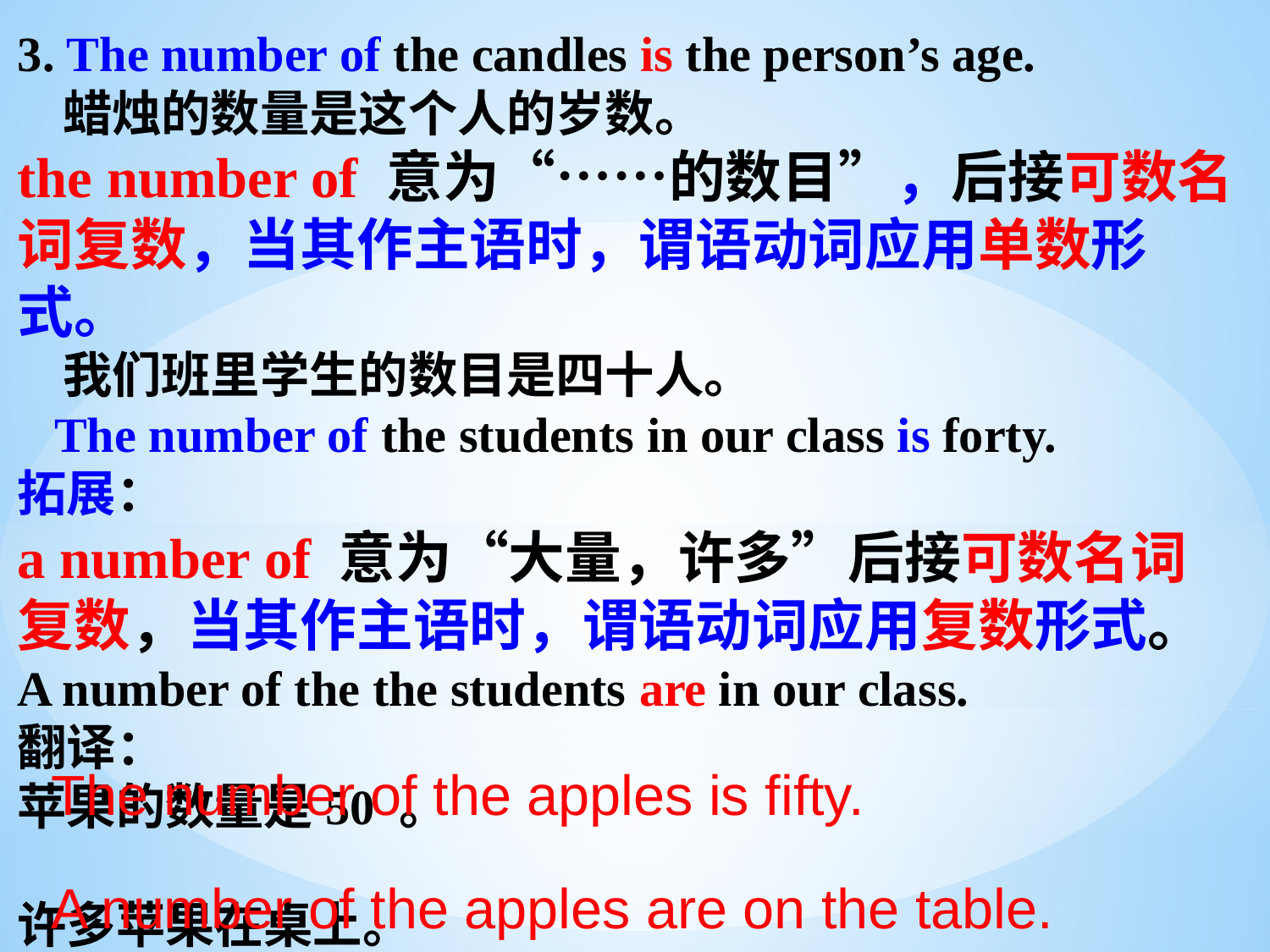

3. The number of the candles is the person’s age.
   蜡烛的数量是这个人的岁数。
the number of 意为“……的数目”，后接可数名词复数，当其作主语时，谓语动词应用单数形式。
   我们班里学生的数目是四十人。
   The number of the students in our class is forty.
拓展：
a number of 意为“大量，许多”后接可数名词复数，当其作主语时，谓语动词应用复数形式。
A number of the the students are in our class.
翻译：
苹果的数量是50 。

许多苹果在桌上。

The number of the apples is fifty.
A number of the apples are on the table.